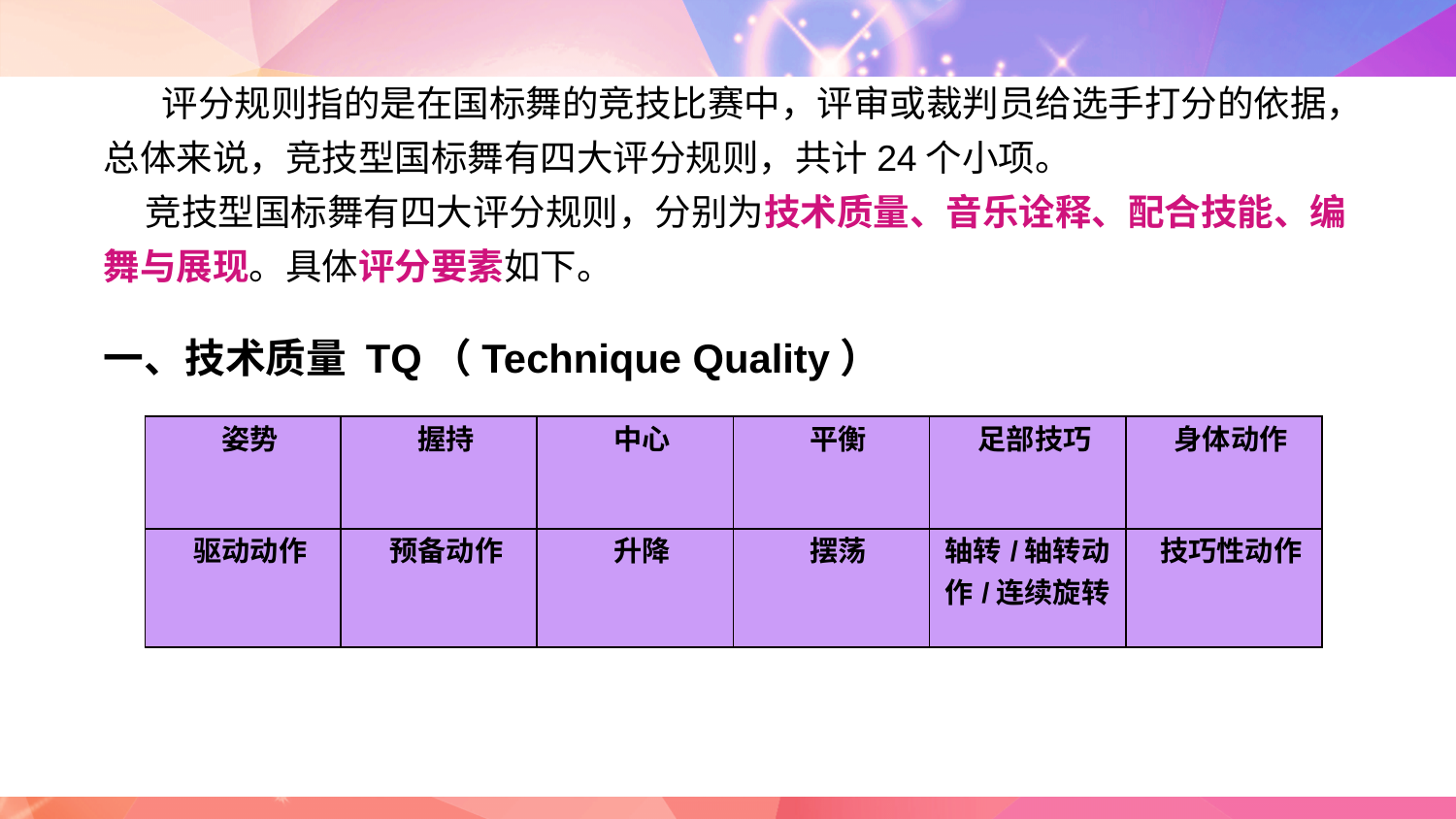

评分规则指的是在国标舞的竞技比赛中，评审或裁判员给选手打分的依据，总体来说，竞技型国标舞有四大评分规则，共计24个小项。
    竞技型国标舞有四大评分规则，分别为技术质量、音乐诠释、配合技能、编舞与展现。具体评分要素如下。
一、技术质量 TQ（Technique Quality）
| 姿势 | 握持 | 中心 | 平衡 | 足部技巧 | 身体动作 |
| --- | --- | --- | --- | --- | --- |
| 驱动动作 | 预备动作 | 升降 | 摆荡 | 轴转/轴转动作/连续旋转 | 技巧性动作 |